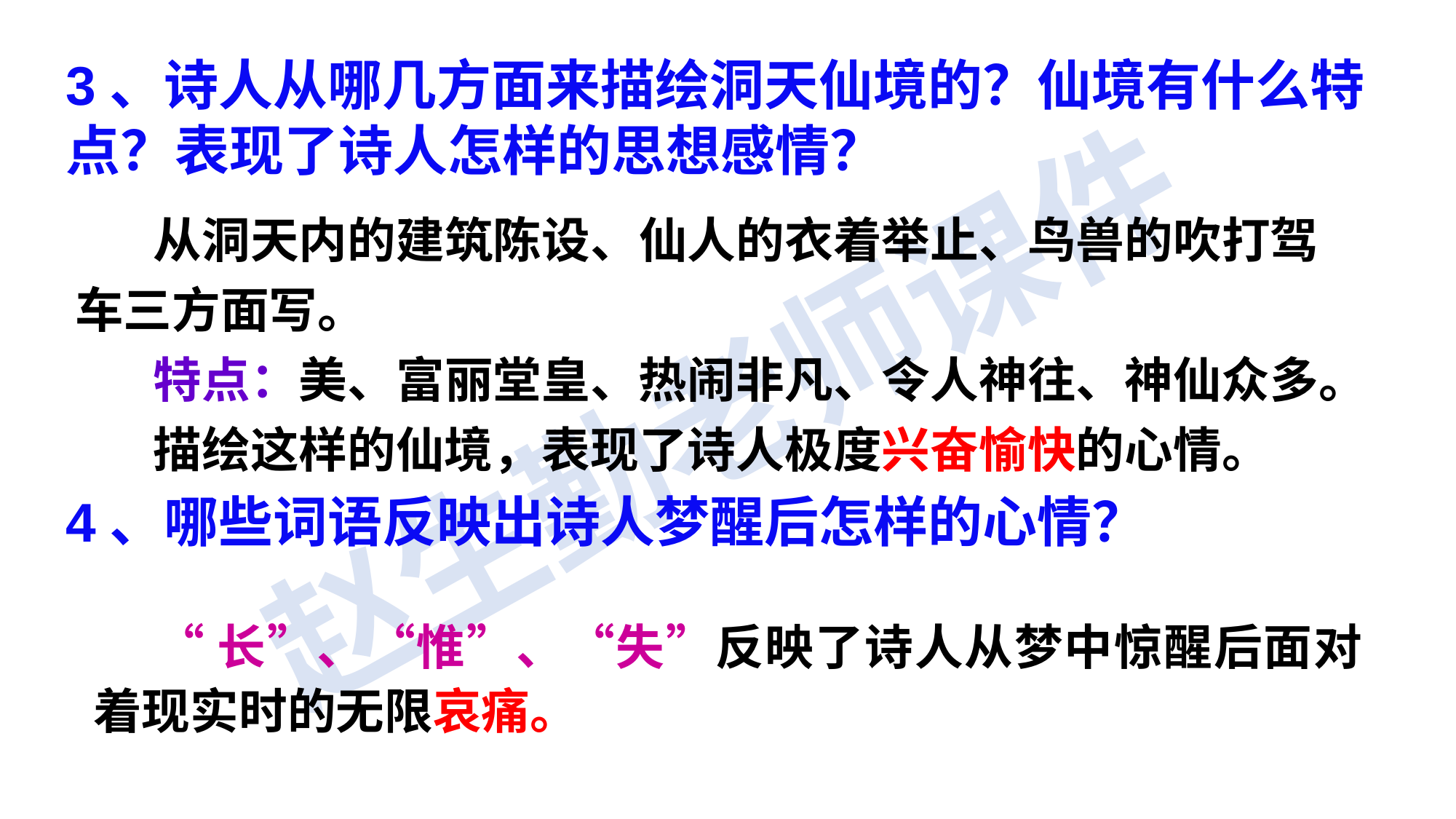

3、诗人从哪几方面来描绘洞天仙境的？仙境有什么特点？表现了诗人怎样的思想感情？

4、哪些词语反映出诗人梦醒后怎样的心情？
      从洞天内的建筑陈设、仙人的衣着举止、鸟兽的吹打驾车三方面写。
      特点：美、富丽堂皇、热闹非凡、令人神往、神仙众多。
      描绘这样的仙境，表现了诗人极度兴奋愉快的心情。
     “长”、“惟”、“失”反映了诗人从梦中惊醒后面对着现实时的无限哀痛。